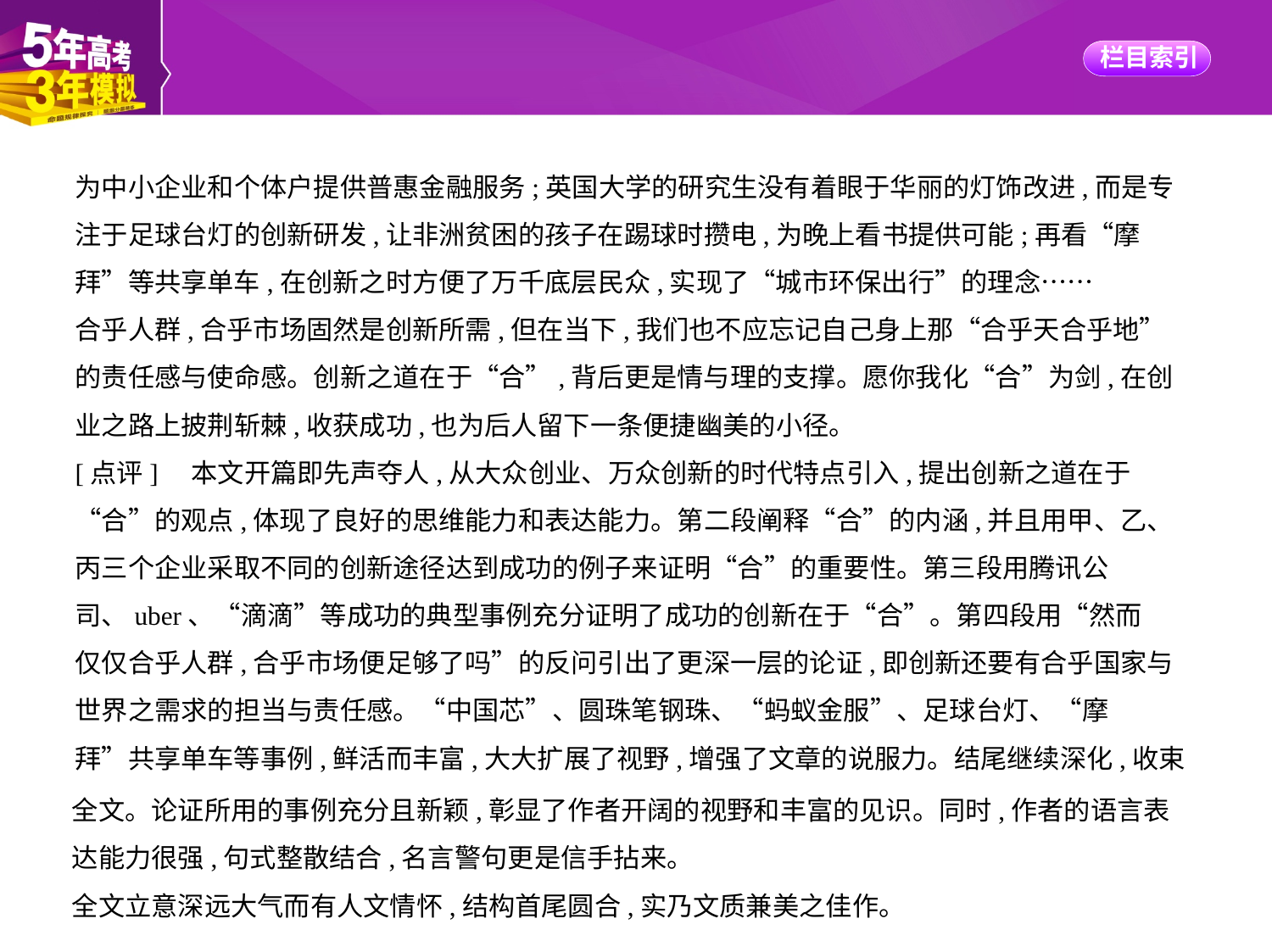

为中小企业和个体户提供普惠金融服务;英国大学的研究生没有着眼于华丽的灯饰改进,而是专
注于足球台灯的创新研发,让非洲贫困的孩子在踢球时攒电,为晚上看书提供可能;再看“摩
拜”等共享单车,在创新之时方便了万千底层民众,实现了“城市环保出行”的理念……
合乎人群,合乎市场固然是创新所需,但在当下,我们也不应忘记自己身上那“合乎天合乎地”
的责任感与使命感。创新之道在于“合”,背后更是情与理的支撑。愿你我化“合”为剑,在创
业之路上披荆斩棘,收获成功,也为后人留下一条便捷幽美的小径。
[点评]　本文开篇即先声夺人,从大众创业、万众创新的时代特点引入,提出创新之道在于
“合”的观点,体现了良好的思维能力和表达能力。第二段阐释“合”的内涵,并且用甲、乙、
丙三个企业采取不同的创新途径达到成功的例子来证明“合”的重要性。第三段用腾讯公
司、uber、“滴滴”等成功的典型事例充分证明了成功的创新在于“合”。第四段用“然而
仅仅合乎人群,合乎市场便足够了吗”的反问引出了更深一层的论证,即创新还要有合乎国家与
世界之需求的担当与责任感。“中国芯”、圆珠笔钢珠、“蚂蚁金服”、足球台灯、“摩
拜”共享单车等事例,鲜活而丰富,大大扩展了视野,增强了文章的说服力。结尾继续深化,收束
全文。论证所用的事例充分且新颖,彰显了作者开阔的视野和丰富的见识。同时,作者的语言表
达能力很强,句式整散结合,名言警句更是信手拈来。
全文立意深远大气而有人文情怀,结构首尾圆合,实乃文质兼美之佳作。